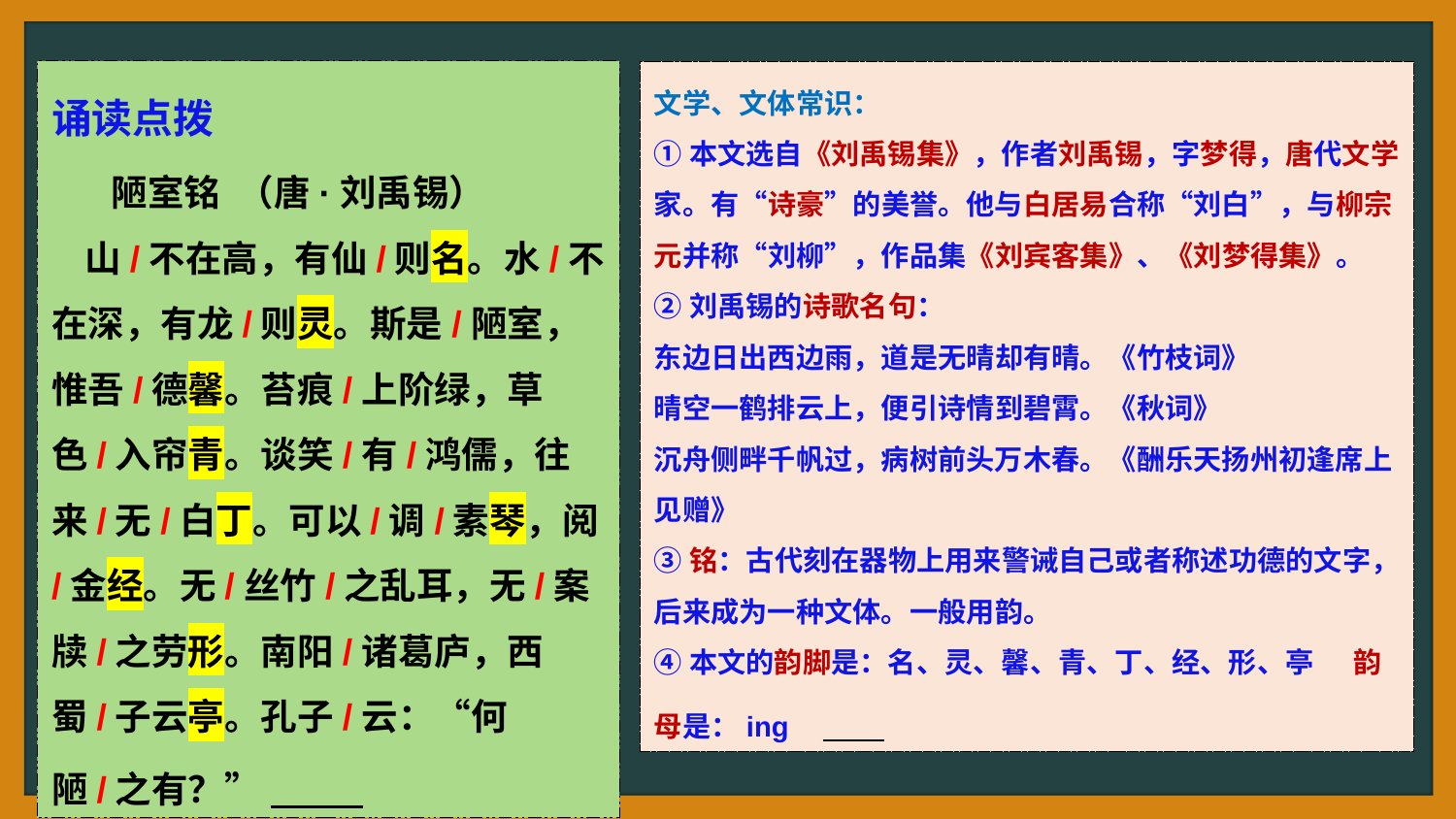

诵读点拨
      陋室铭  （唐·刘禹锡）
   山/不在高，有仙/则名。水/不在深，有龙/则灵。斯是/陋室，惟吾/德馨。苔痕/上阶绿，草色/入帘青。谈笑/有/鸿儒，往来/无/白丁。可以/调/素琴，阅/金经。无/丝竹/之乱耳，无/案牍/之劳形。南阳/诸葛庐，西蜀/子云亭。孔子/云：“何陋/之有？”
文学、文体常识：
①本文选自《刘禹锡集》，作者刘禹锡，字梦得，唐代文学家。有“诗豪”的美誉。他与白居易合称“刘白”，与柳宗元并称“刘柳”，作品集《刘宾客集》、《刘梦得集》。
②刘禹锡的诗歌名句：
东边日出西边雨，道是无晴却有晴。《竹枝词》
晴空一鹤排云上，便引诗情到碧霄。《秋词》
沉舟侧畔千帆过，病树前头万木春。《酬乐天扬州初逢席上见赠》
③铭：古代刻在器物上用来警诫自己或者称述功德的文字，后来成为一种文体。一般用韵。
④本文的韵脚是：名、灵、馨、青、丁、经、形、亭      韵母是：inɡ